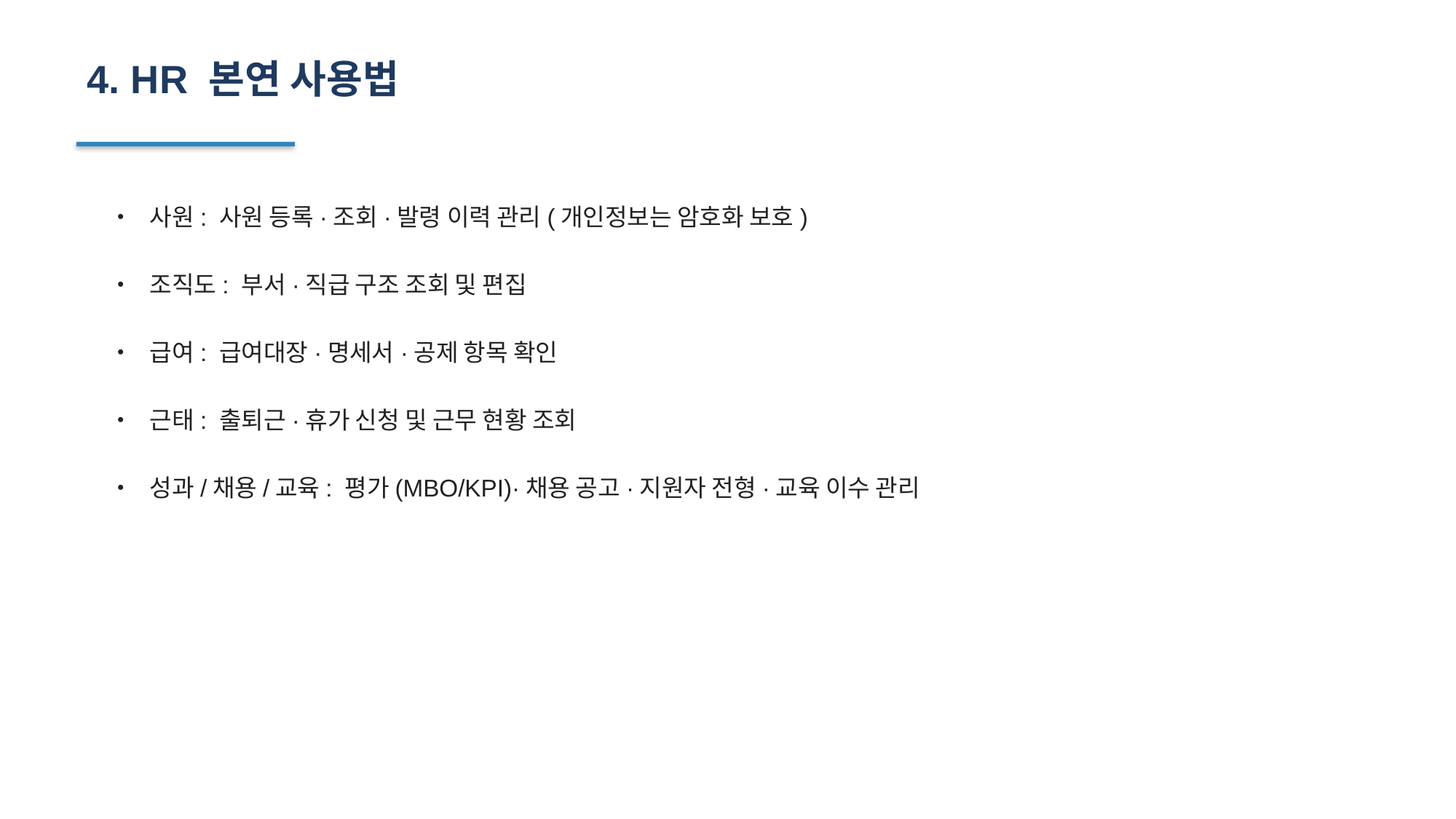

4. HR 본연 사용법

•  사원: 사원 등록·조회·발령 이력 관리(개인정보는 암호화 보호)
•  조직도: 부서·직급 구조 조회 및 편집
•  급여: 급여대장·명세서·공제 항목 확인
•  근태: 출퇴근·휴가 신청 및 근무 현황 조회
•  성과/채용/교육: 평가(MBO/KPI)·채용 공고·지원자 전형·교육 이수 관리